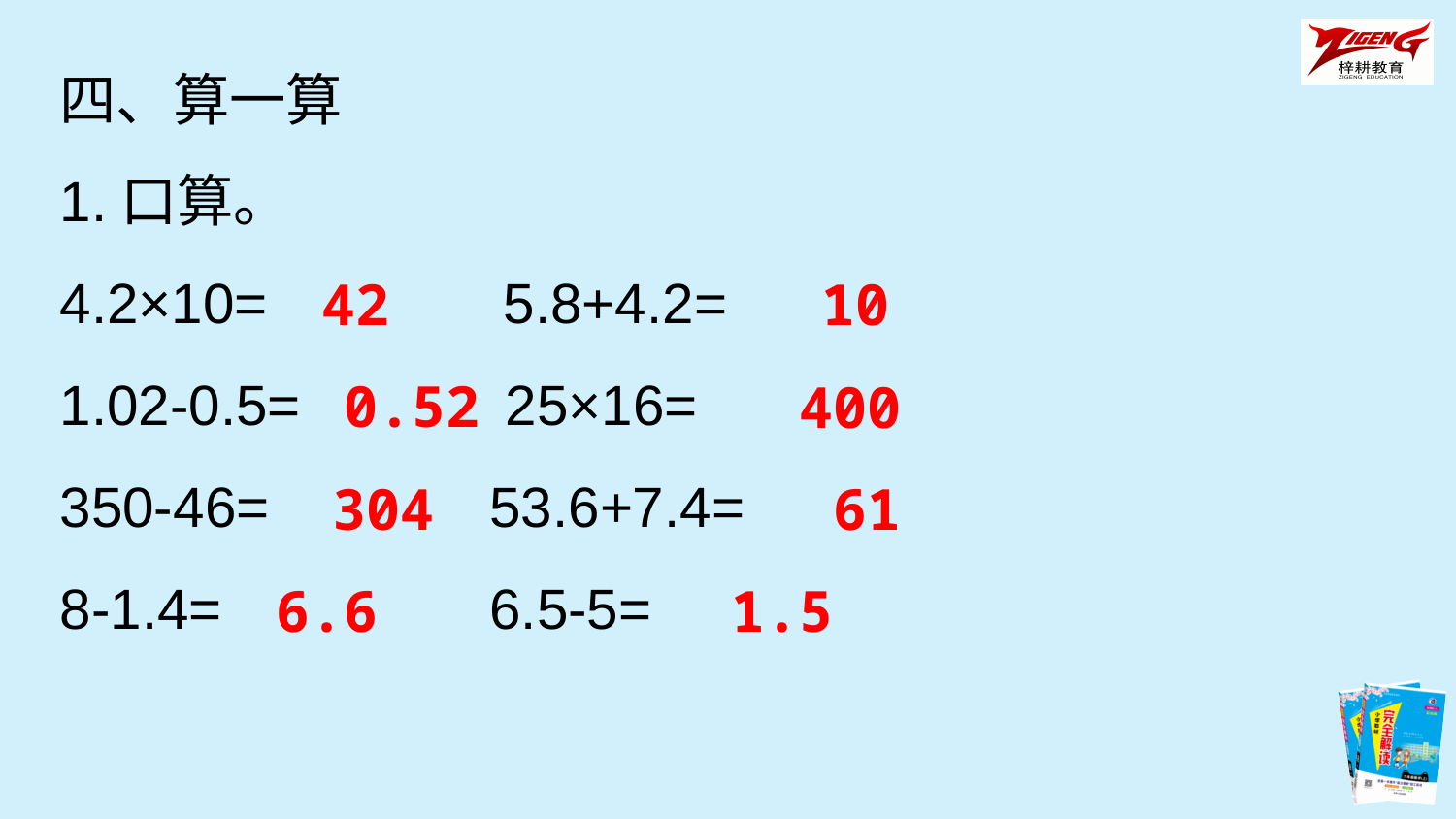

四、算一算
1.口算。
4.2×10=               5.8+4.2=
1.02-0.5=             25×16=
350-46=              53.6+7.4=
8-1.4=                 6.5-5=
42
10
0.52
400
304
61
6.6
1.5